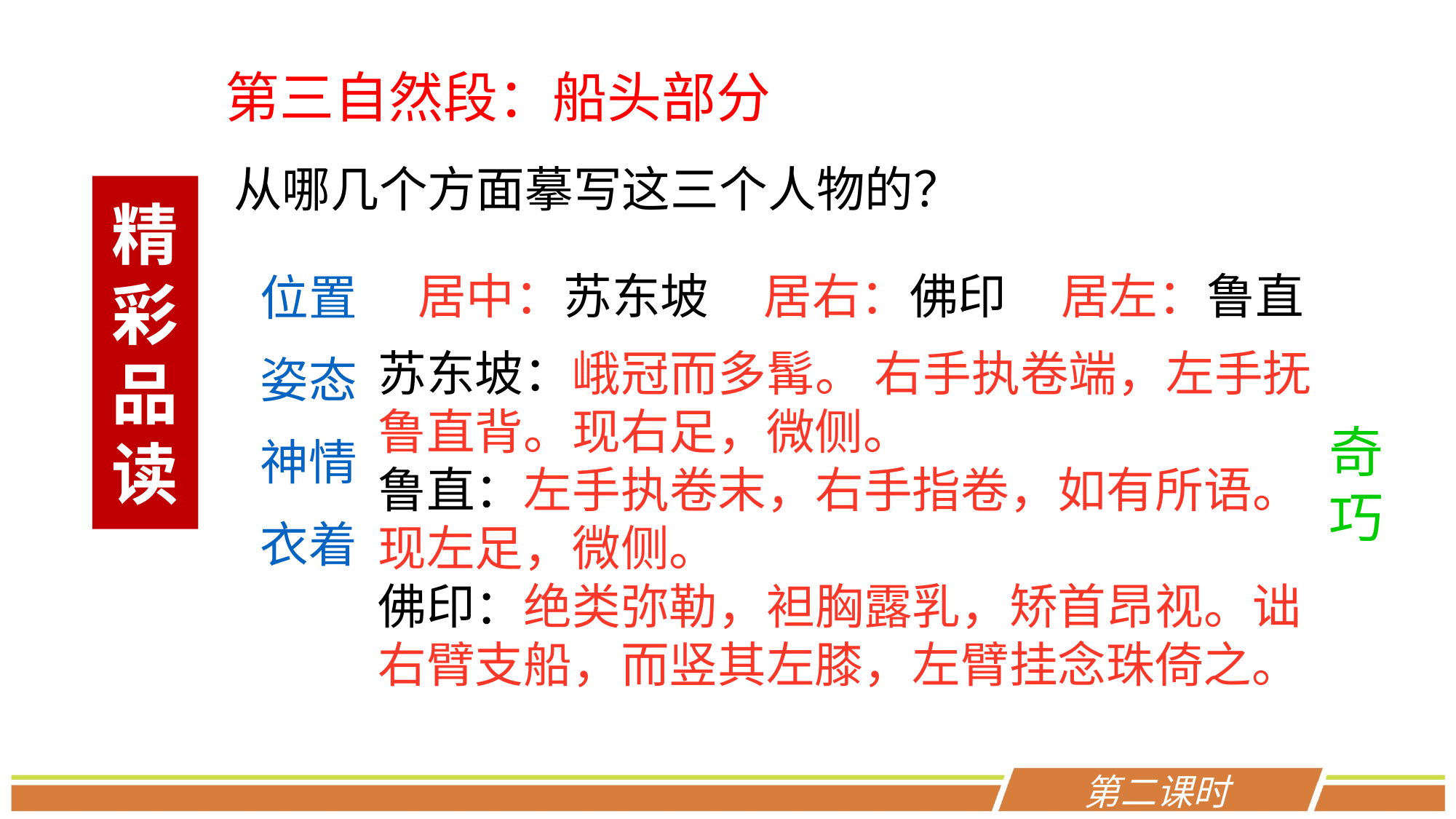

第三自然段：船头部分

 从哪几个方面摹写这三个人物的？
精彩品读
居中：苏东坡     居右：佛印     居左：鲁直
位置
姿态
神情
衣着
苏东坡：峨冠而多髯。 右手执卷端，左手抚鲁直背。现右足，微侧。
鲁直：左手执卷末，右手指卷，如有所语。现左足，微侧。
佛印：绝类弥勒，袒胸露乳，矫首昂视。诎右臂支船，而竖其左膝，左臂挂念珠倚之。
奇巧
第二课时